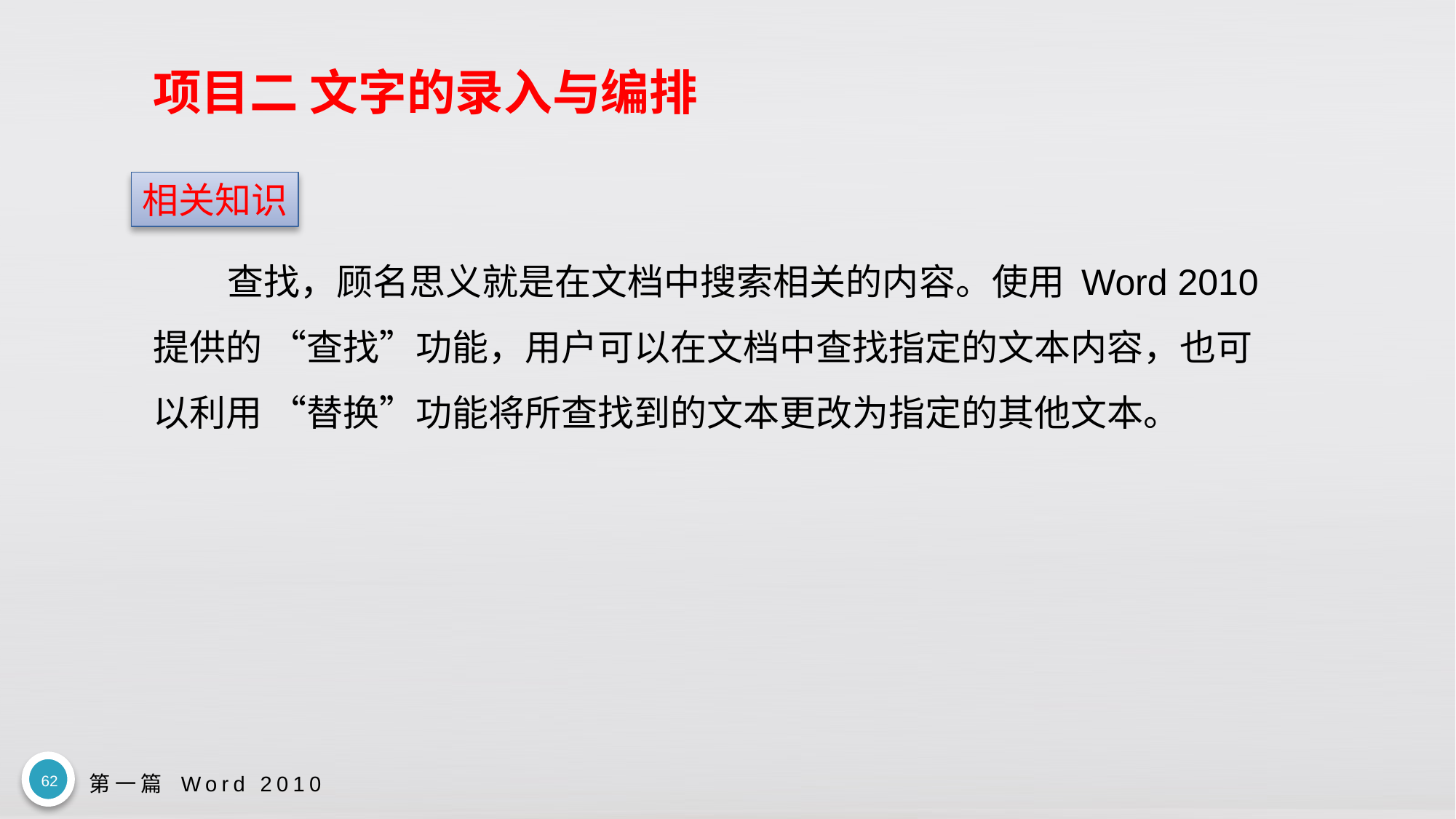

# 项目二 文字的录入与编排
相关知识
查找，顾名思义就是在文档中搜索相关的内容。使用 Word 2010提供的 “查找”功能，用户可以在文档中查找指定的文本内容，也可以利用 “替换”功能将所查找到的文本更改为指定的其他文本。
62